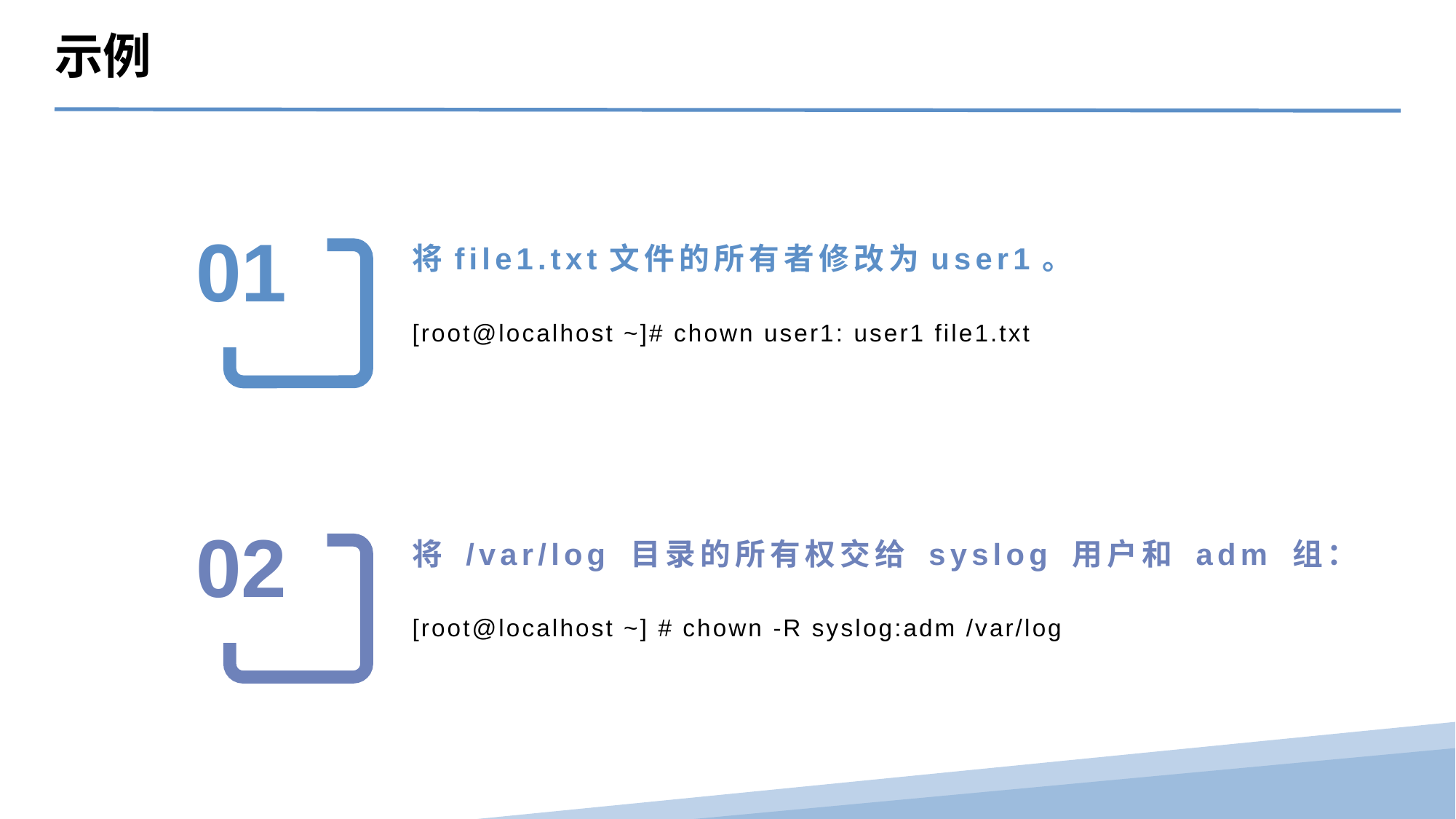

示例
01
将file1.txt文件的所有者修改为user1。

[root@localhost ~]# chown user1: user1 file1.txt
02
将 /var/log 目录的所有权交给 syslog 用户和 adm 组：

[root@localhost ~] # chown -R syslog:adm /var/log